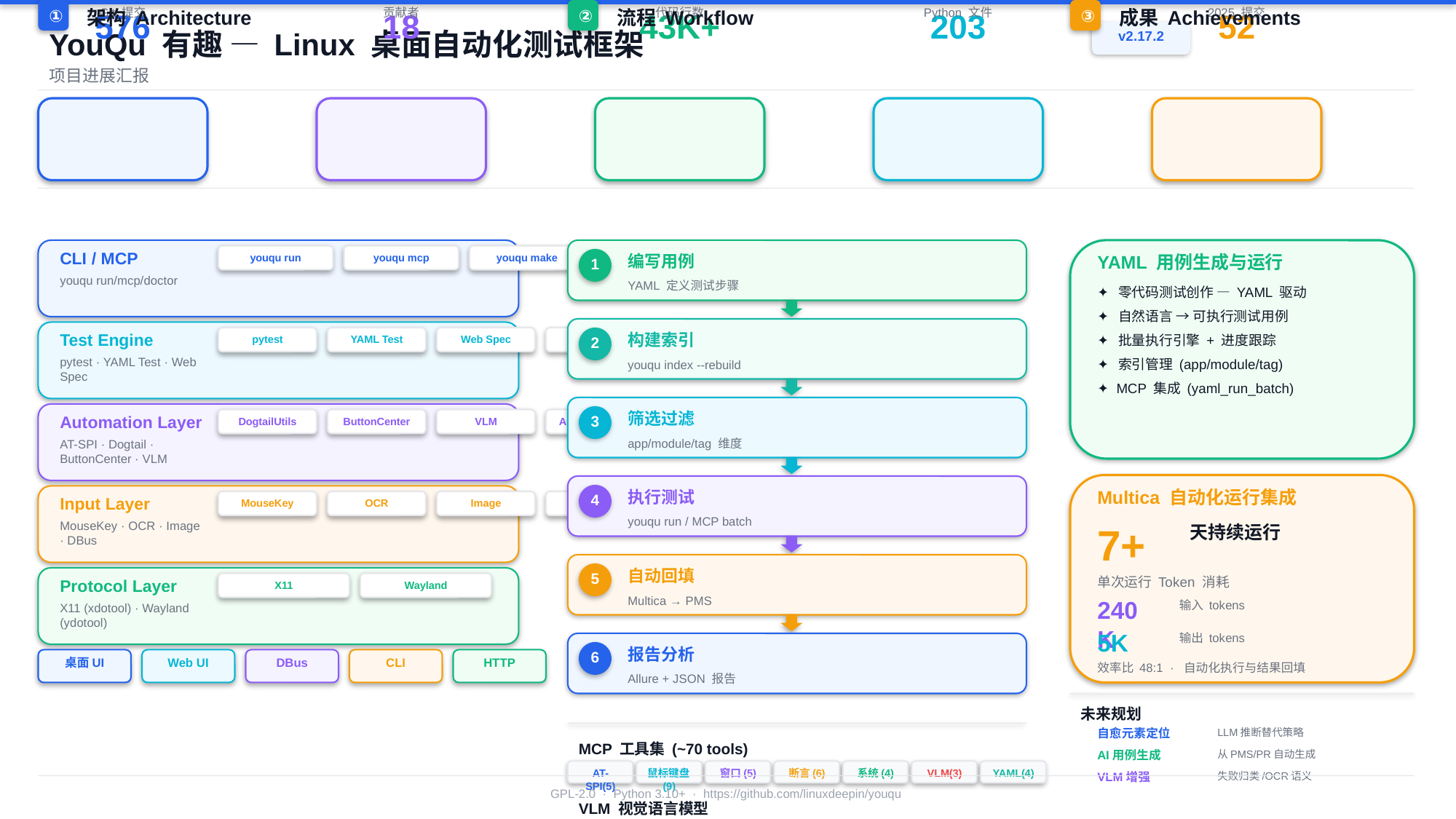

①
架构 Architecture

②
流程 Workflow

③
成果 Achievements
YouQu 有趣 — Linux 桌面自动化测试框架

v2.17.2
项目进展汇报

CLI / MCP

youqu run

youqu mcp

youqu make

youqu index
编写用例

youqu report

youqu doctor
YAML 用例生成与运行

1
youqu run/mcp/doctor
YAML 定义测试步骤
✦  零代码测试创作 — YAML 驱动

✦  自然语言 → 可执行测试用例

Test Engine
构建索引
✦  批量执行引擎 + 进度跟踪

pytest

YAML Test

Web Spec

CSV标签

2
pytest · YAML Test · Web Spec
✦  索引管理 (app/module/tag)
youqu index --rebuild
✦  MCP 集成 (yaml_run_batch)

筛选过滤

Automation Layer

3

DogtailUtils

ButtonCenter

VLM

AssertCommon
app/module/tag 维度
AT-SPI · Dogtail · ButtonCenter · VLM

Multica 自动化运行集成
执行测试

4

Input Layer

MouseKey

OCR

Image

DBus
youqu run / MCP batch
MouseKey · OCR · Image · DBus
7+
天持续运行

自动回填

5

单次运行 Token 消耗
Protocol Layer

X11

Wayland
Multica → PMS
240K
输入 tokens
X11 (xdotool) · Wayland (ydotool)

5K
输出 tokens

报告分析

6

桌面UI

Web UI

DBus

CLI

HTTP
效率比 48:1  ·  自动化执行与结果回填
Allure + JSON 报告

未来规划
自愈元素定位
LLM推断替代策略

MCP 工具集 (~70 tools)
AI用例生成
从PMS/PR自动生成

AT-SPI(5)

鼠标键盘(9)

窗口(5)

断言(6)

系统(4)

VLM(3)

YAML(4)
VLM增强
失败归类/OCR语义

GPL-2.0  ·  Python 3.10+  ·  https://github.com/linuxdeepin/youqu
VLM 视觉语言模型
▸ Qwen2.5-VL-7B · OpenAI兼容API
▸ VLMExecutor: 自然语言 → 点击定位
▸ VLMAgent: 自主观察→决策→行动
576
18
43K+
203
52
Git 提交
贡献者
代码行数
Python 文件
2025 提交